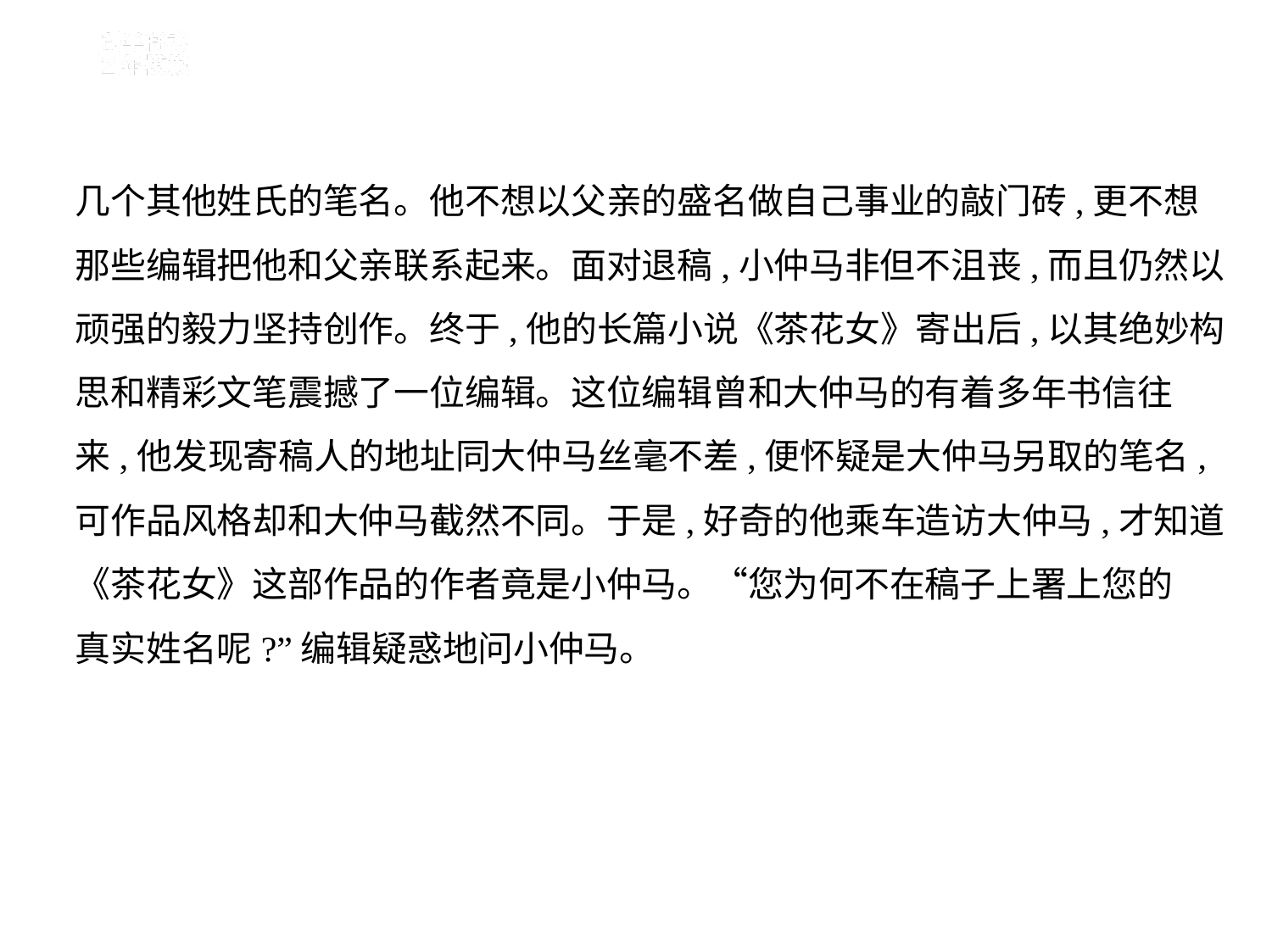

几个其他姓氏的笔名。他不想以父亲的盛名做自己事业的敲门砖,更不想
那些编辑把他和父亲联系起来。面对退稿,小仲马非但不沮丧,而且仍然以
顽强的毅力坚持创作。终于,他的长篇小说《茶花女》寄出后,以其绝妙构
思和精彩文笔震撼了一位编辑。这位编辑曾和大仲马的有着多年书信往
来,他发现寄稿人的地址同大仲马丝毫不差,便怀疑是大仲马另取的笔名,
可作品风格却和大仲马截然不同。于是,好奇的他乘车造访大仲马,才知道
《茶花女》这部作品的作者竟是小仲马。“您为何不在稿子上署上您的
真实姓名呢?”编辑疑惑地问小仲马。